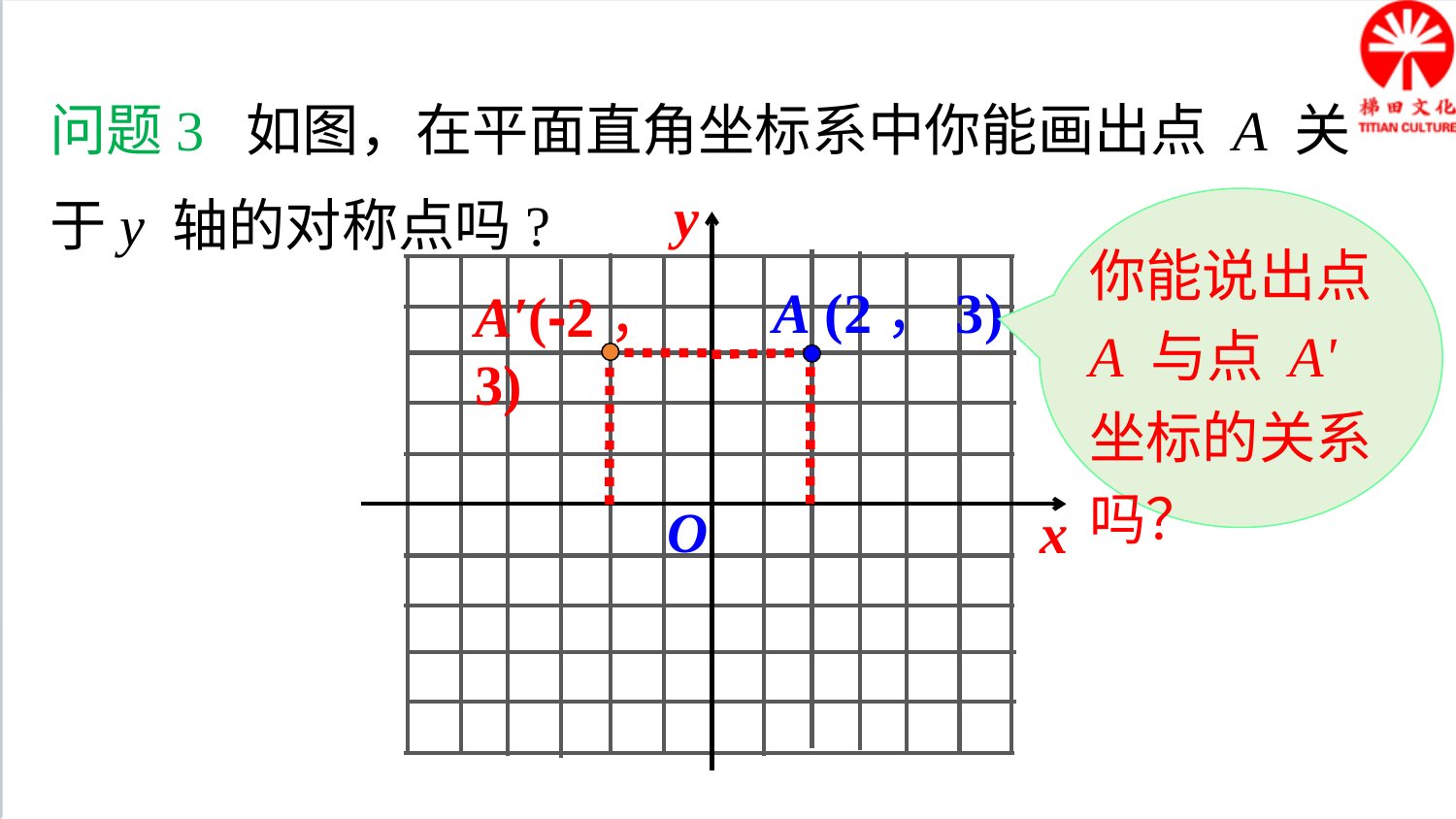

问题3  如图，在平面直角坐标系中你能画出点 A 关于y 轴的对称点吗?
y
x
O

你能说出点A 与点 A' 坐标的关系吗？

A (2，3)
A′(-2，3)